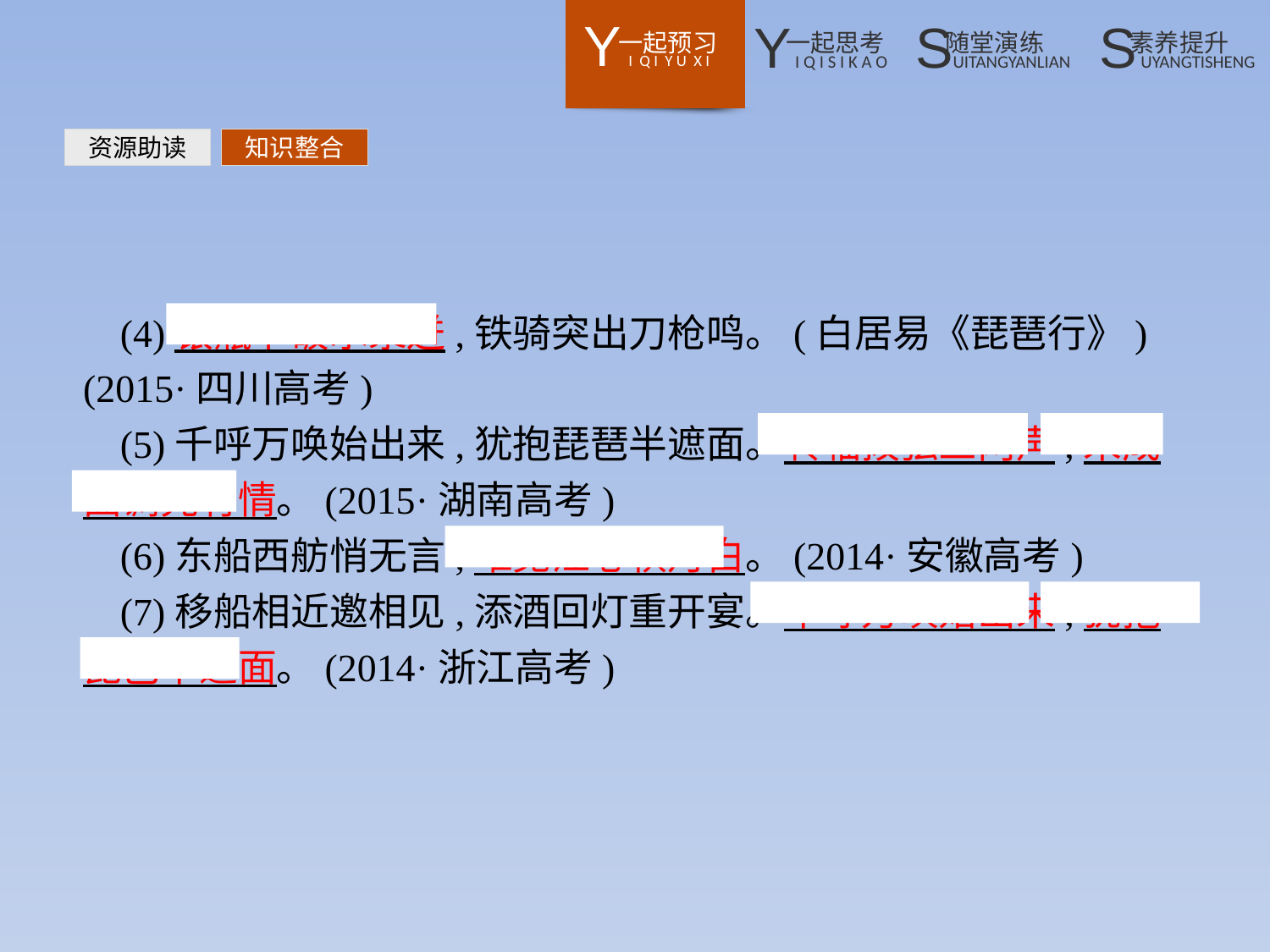

资源助读
知识整合
(4)银瓶乍破水浆迸,铁骑突出刀枪鸣。(白居易《琵琶行》)(2015·四川高考)
(5)千呼万唤始出来,犹抱琵琶半遮面。转轴拨弦三两声,未成曲调先有情。(2015·湖南高考)
(6)东船西舫悄无言,唯见江心秋月白。(2014·安徽高考)
(7)移船相近邀相见,添酒回灯重开宴。千呼万唤始出来,犹抱琵琶半遮面。(2014·浙江高考)